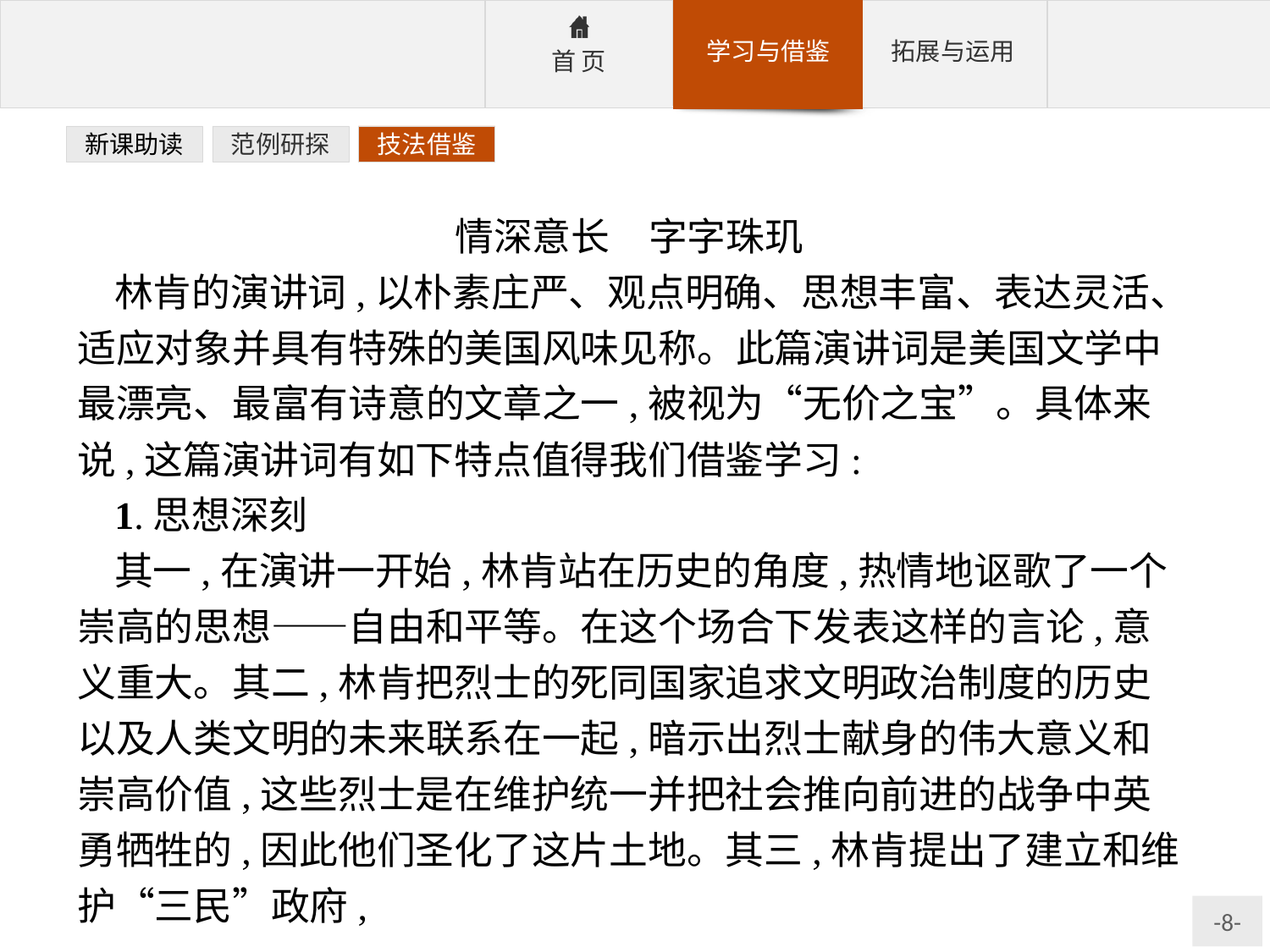

新课助读
范例研探
技法借鉴
情深意长　字字珠玑
林肯的演讲词,以朴素庄严、观点明确、思想丰富、表达灵活、适应对象并具有特殊的美国风味见称。此篇演讲词是美国文学中最漂亮、最富有诗意的文章之一,被视为“无价之宝”。具体来说,这篇演讲词有如下特点值得我们借鉴学习:
1.思想深刻
其一,在演讲一开始,林肯站在历史的角度,热情地讴歌了一个崇高的思想——自由和平等。在这个场合下发表这样的言论,意义重大。其二,林肯把烈士的死同国家追求文明政治制度的历史以及人类文明的未来联系在一起,暗示出烈士献身的伟大意义和崇高价值,这些烈士是在维护统一并把社会推向前进的战争中英勇牺牲的,因此他们圣化了这片土地。其三,林肯提出了建立和维护“三民”政府,